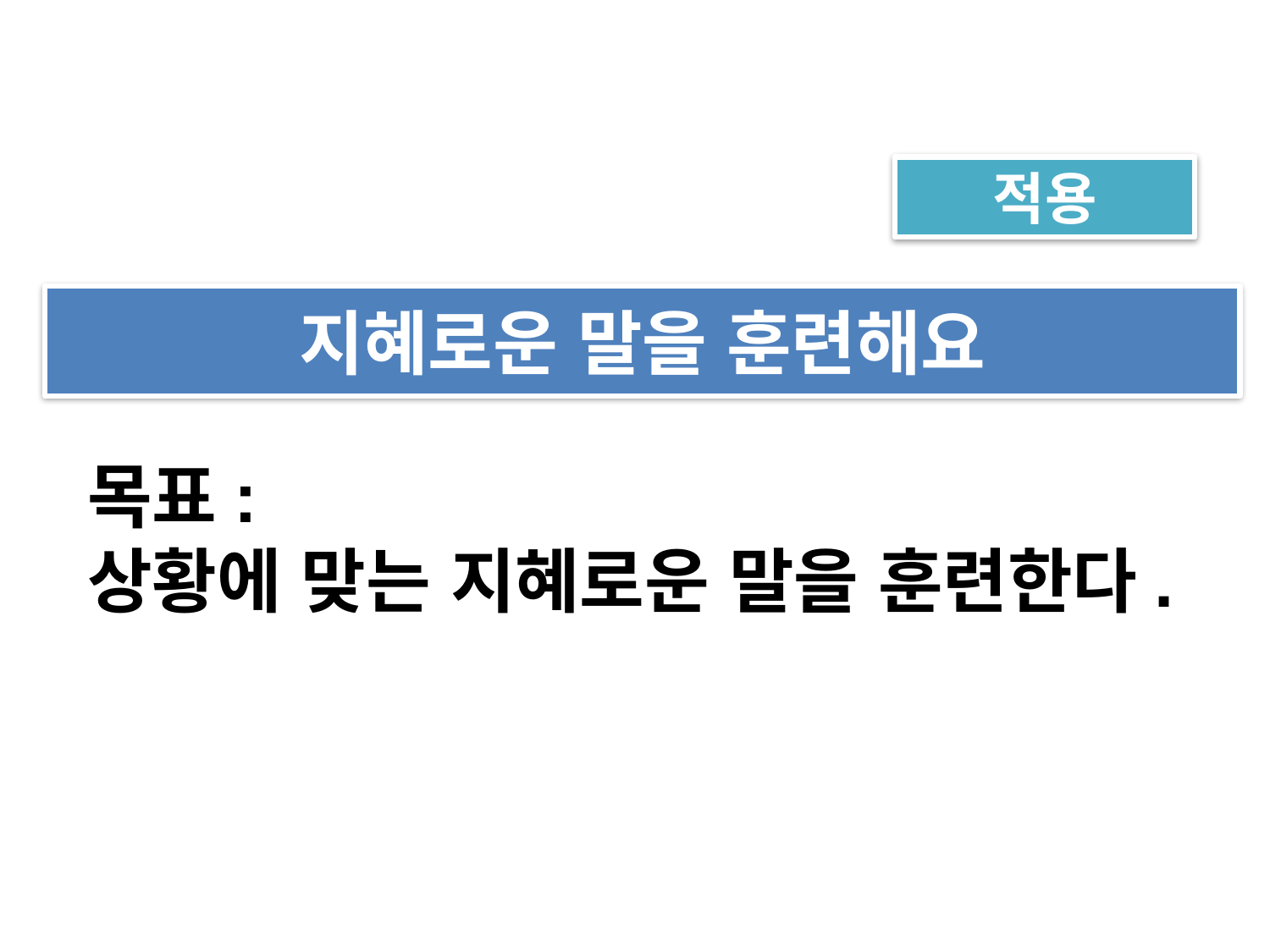

적용
지혜로운 말을 훈련해요
목표:
상황에 맞는 지혜로운 말을 훈련한다.